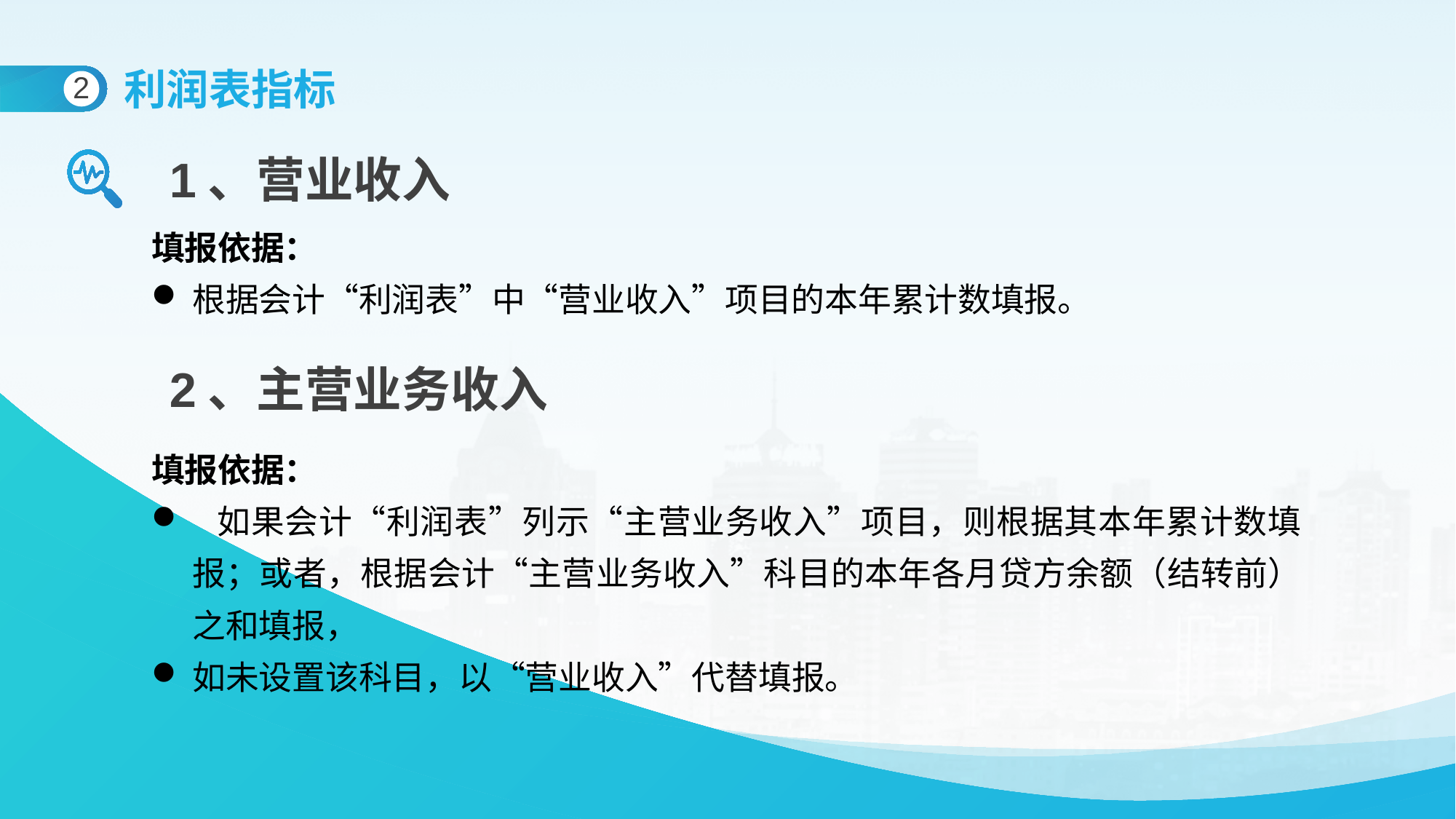

利润表指标
2
1、营业收入

填报依据：
根据会计“利润表”中“营业收入”项目的本年累计数填报。
2、主营业务收入
填报依据：
  如果会计“利润表”列示“主营业务收入”项目，则根据其本年累计数填报；或者，根据会计“主营业务收入”科目的本年各月贷方余额（结转前）之和填报，
如未设置该科目，以“营业收入”代替填报。